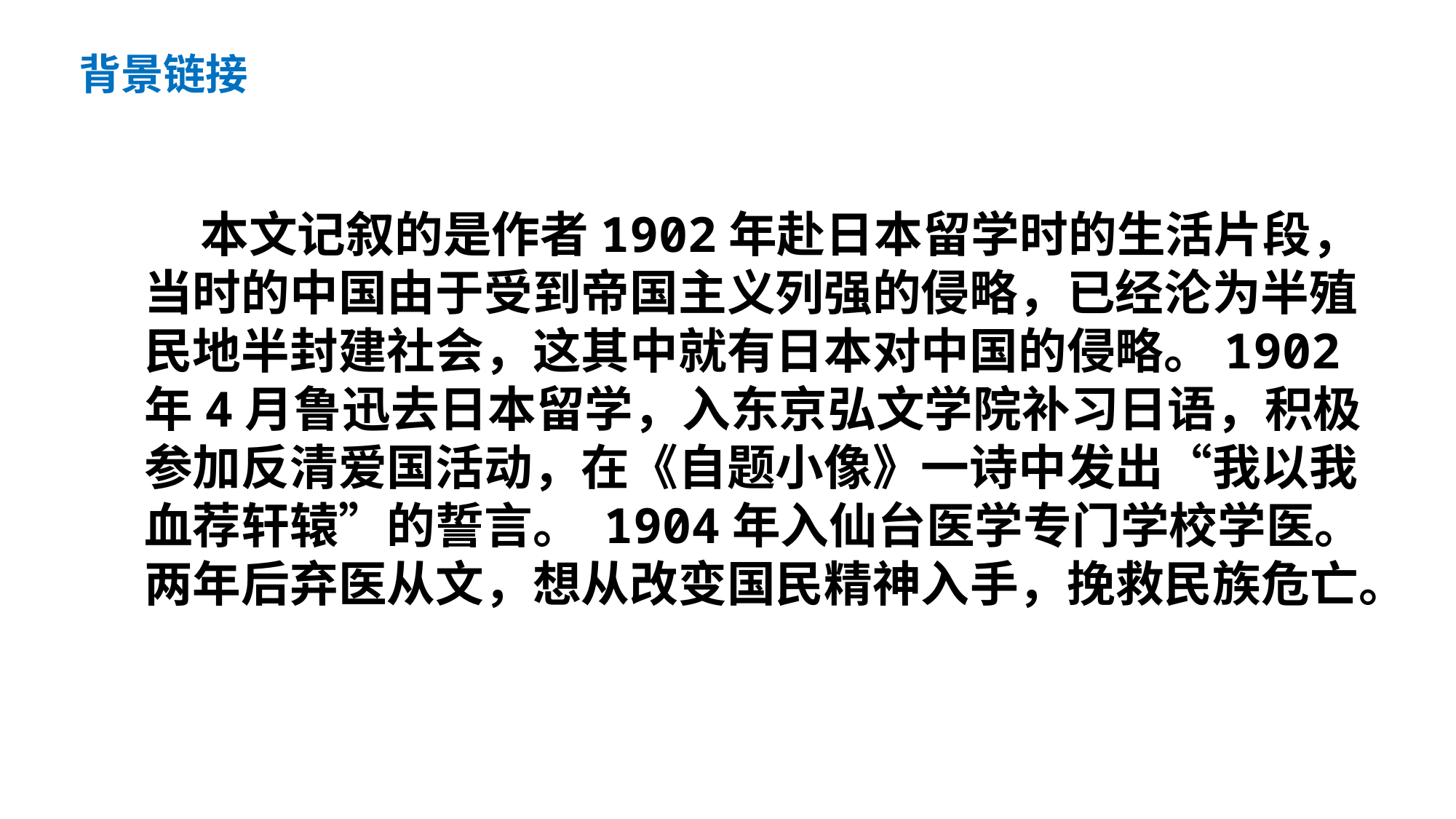

背景链接
    本文记叙的是作者1902年赴日本留学时的生活片段，当时的中国由于受到帝国主义列强的侵略，已经沦为半殖民地半封建社会，这其中就有日本对中国的侵略。1902年4月鲁迅去日本留学，入东京弘文学院补习日语，积极参加反清爱国活动，在《自题小像》一诗中发出“我以我血荐轩辕”的誓言。 1904年入仙台医学专门学校学医。两年后弃医从文，想从改变国民精神入手，挽救民族危亡。